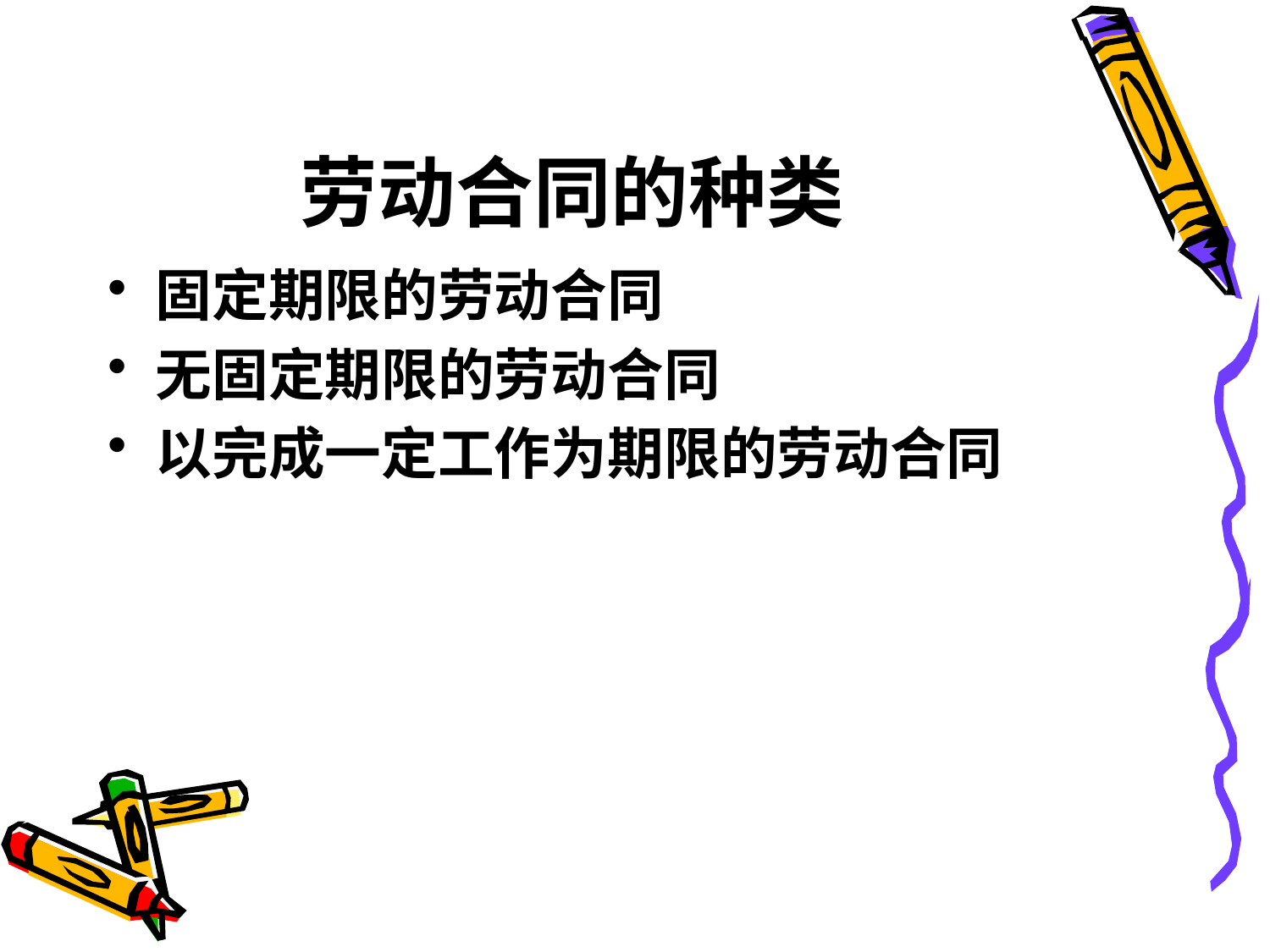

# 劳动合同的种类
固定期限的劳动合同
无固定期限的劳动合同
以完成一定工作为期限的劳动合同